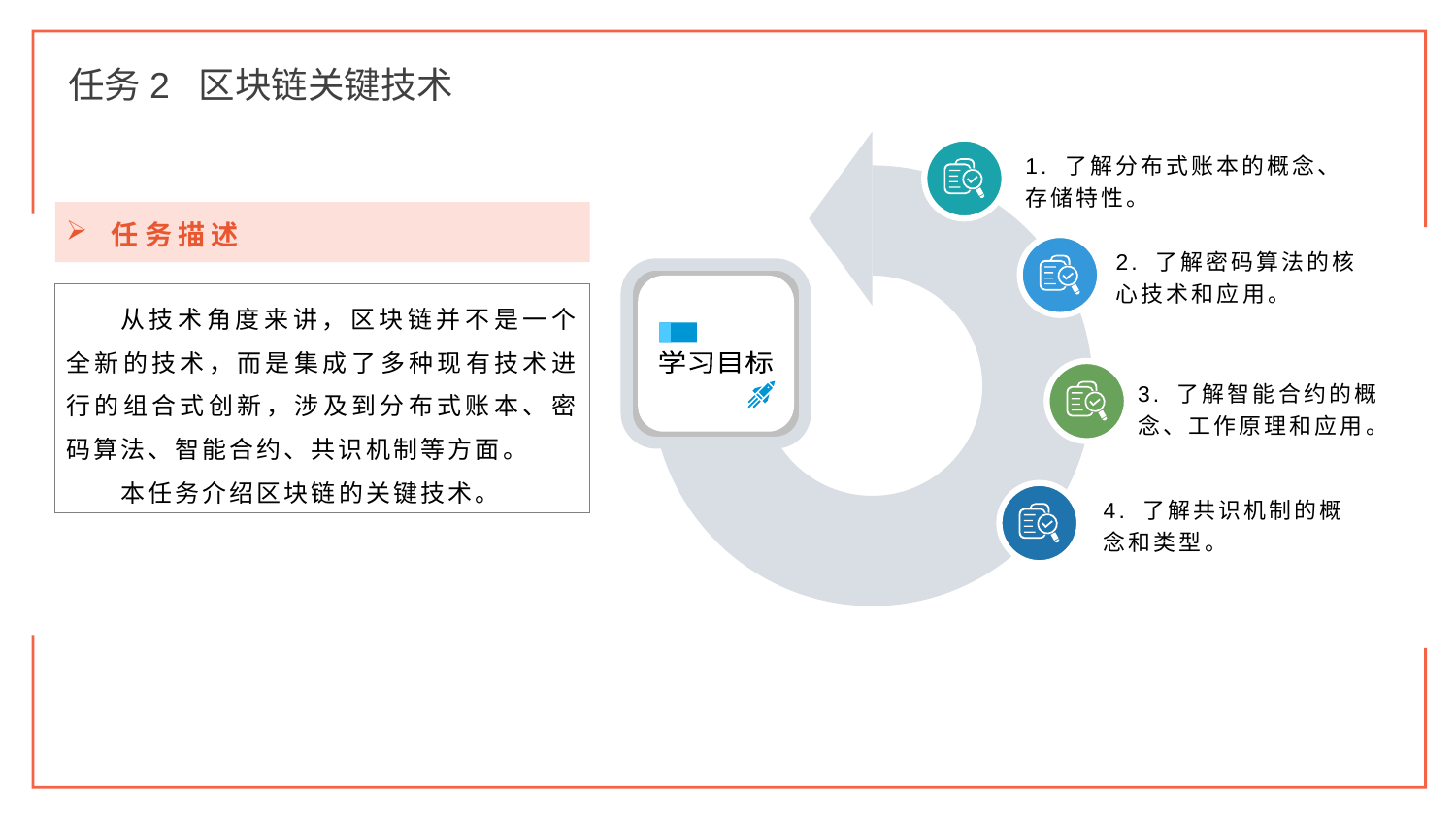

任务2  区块链关键技术
1. 了解分布式账本的概念、存储特性。

2. 了解密码算法的核心技术和应用。

学习目标

3. 了解智能合约的概念、工作原理和应用。

4. 了解共识机制的概念和类型。

任务描述
从技术角度来讲，区块链并不是一个全新的技术，而是集成了多种现有技术进行的组合式创新，涉及到分布式账本、密码算法、智能合约、共识机制等方面。
本任务介绍区块链的关键技术。